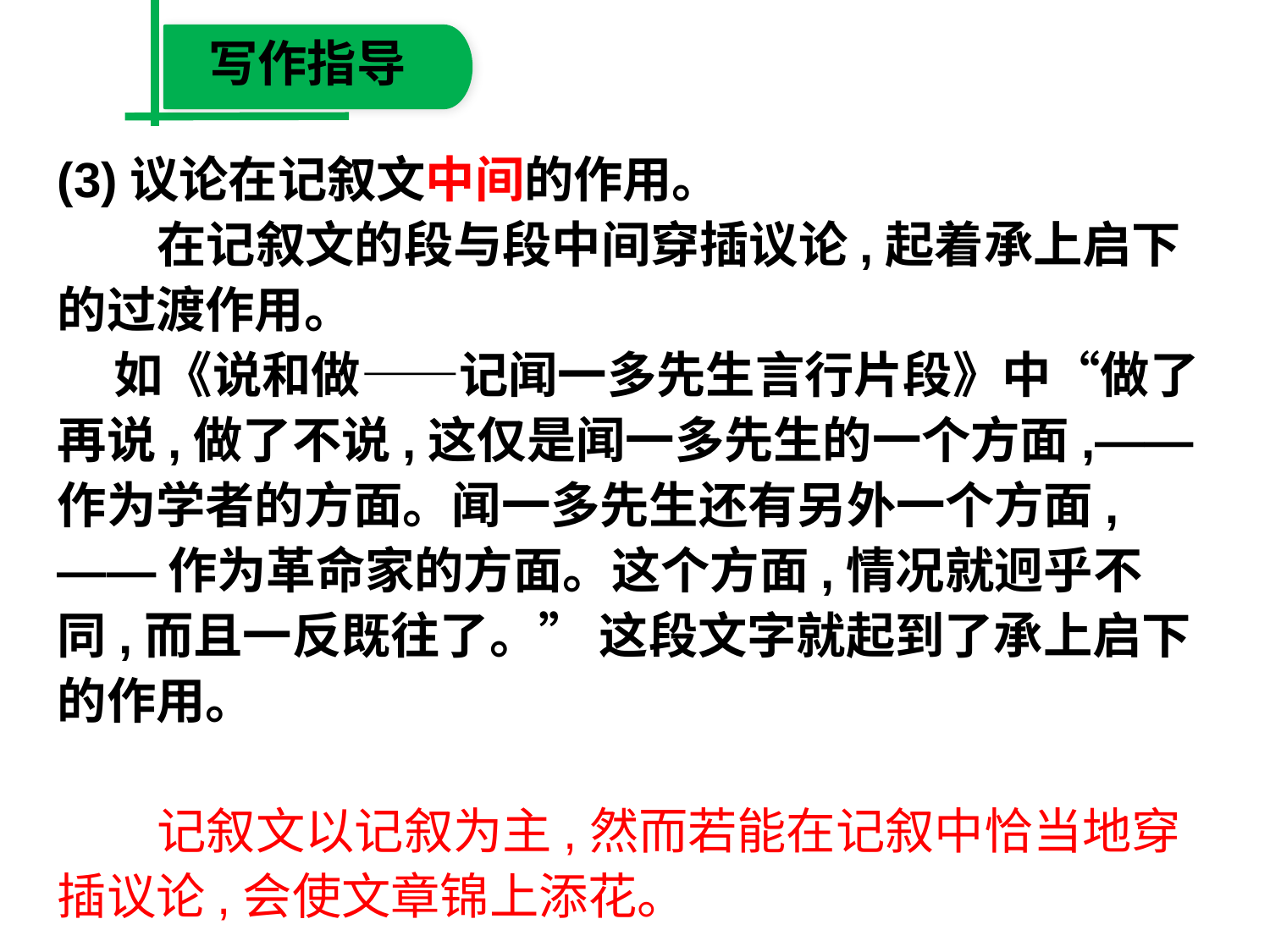

写作指导
(3)议论在记叙文中间的作用。
        在记叙文的段与段中间穿插议论,起着承上启下的过渡作用。
    如《说和做——记闻一多先生言行片段》中“做了再说,做了不说,这仅是闻一多先生的一个方面,——作为学者的方面。闻一多先生还有另外一个方面,——作为革命家的方面。这个方面,情况就迥乎不同,而且一反既往了。” 这段文字就起到了承上启下的作用。

        记叙文以记叙为主,然而若能在记叙中恰当地穿插议论,会使文章锦上添花。